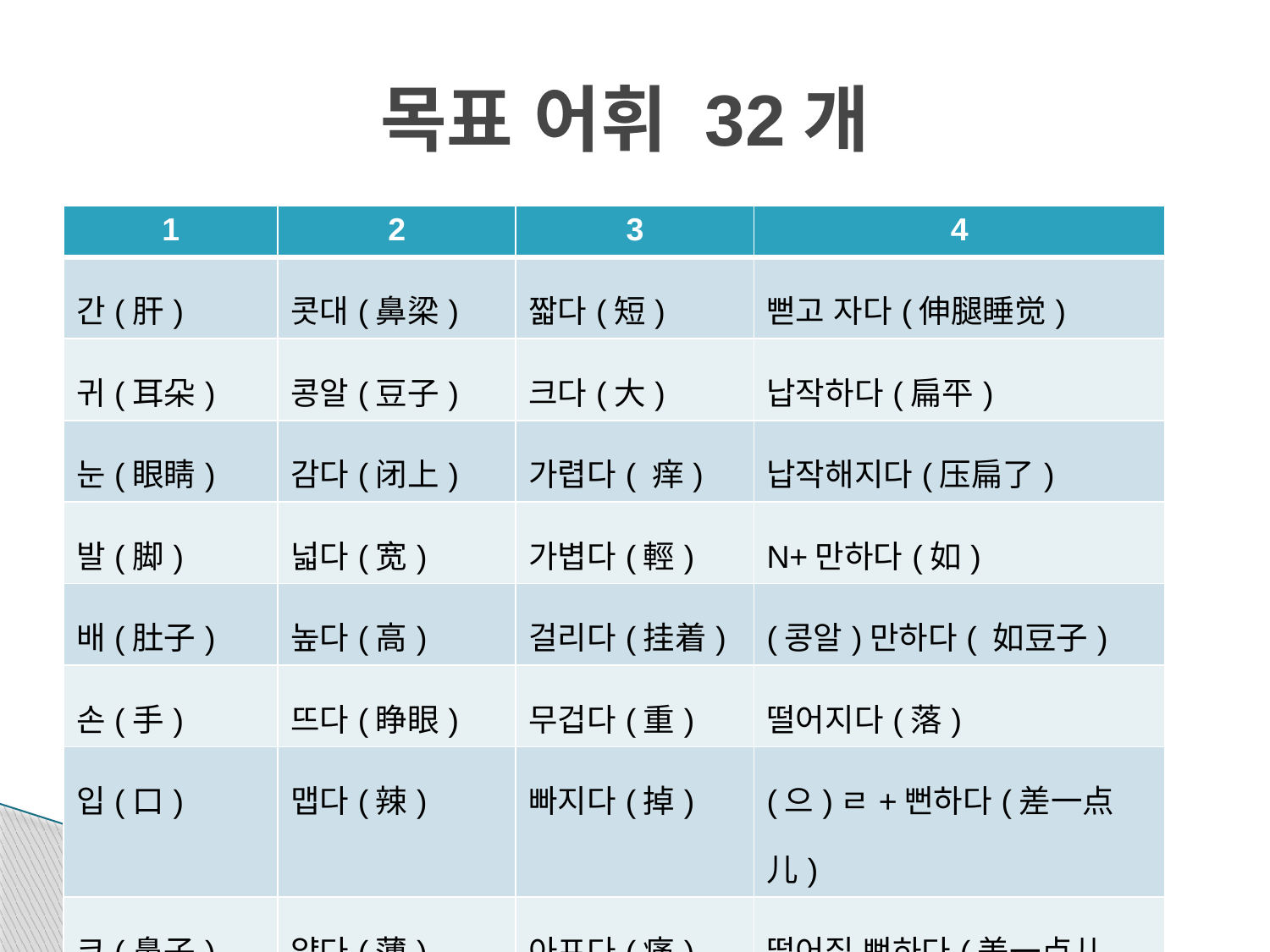

# 목표 어휘 32개
| 1 | 2 | 3 | 4 |
| --- | --- | --- | --- |
| 간(肝) | 콧대(鼻梁) | 짧다(短) | 뻗고 자다(伸腿睡觉) |
| 귀(耳朵) | 콩알(豆子) | 크다(大) | 납작하다(扁平) |
| 눈(眼睛) | 감다(闭上) | 가렵다( 痒) | 납작해지다(压扁了) |
| 발(脚) | 넓다(宽) | 가볍다(輕) | N+만하다(如) |
| 배(肚子) | 높다(高) | 걸리다(挂着) | (콩알)만하다( 如豆子) |
| 손(手) | 뜨다(睁眼) | 무겁다(重) | 떨어지다(落) |
| 입(口) | 맵다(辣) | 빠지다(掉) | (으)ㄹ+뻔하다(差一点儿) |
| 코(鼻子) | 얇다(薄) | 아프다(痛) | 떨어질 뻔하다(差一点儿落) |